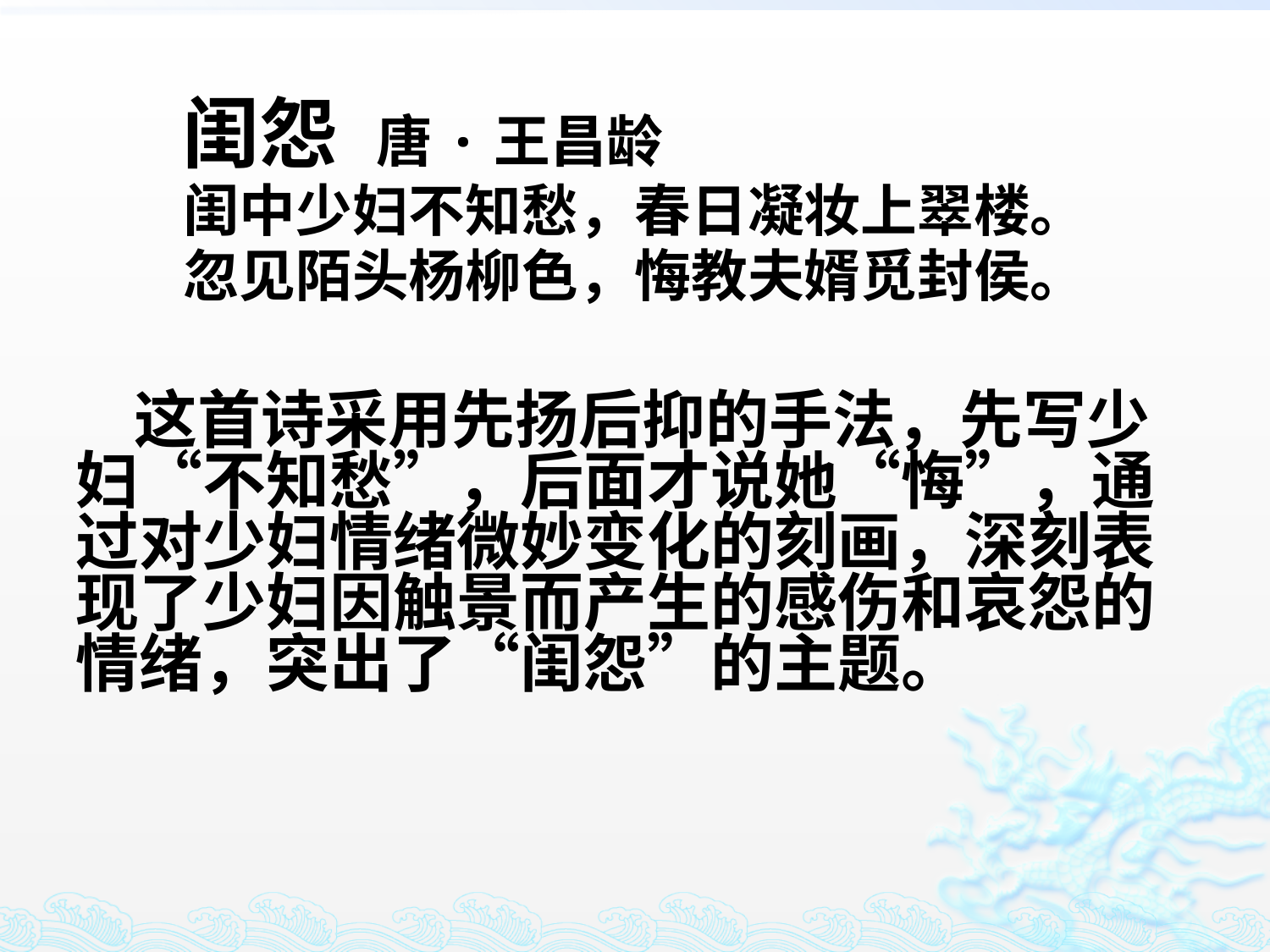

闺怨   唐·王昌龄
闺中少妇不知愁，春日凝妆上翠楼。
忽见陌头杨柳色，悔教夫婿觅封侯。

   这首诗采用先扬后抑的手法，先写少妇“不知愁”，后面才说她“悔”，通过对少妇情绪微妙变化的刻画，深刻表现了少妇因触景而产生的感伤和哀怨的情绪，突出了“闺怨”的主题。